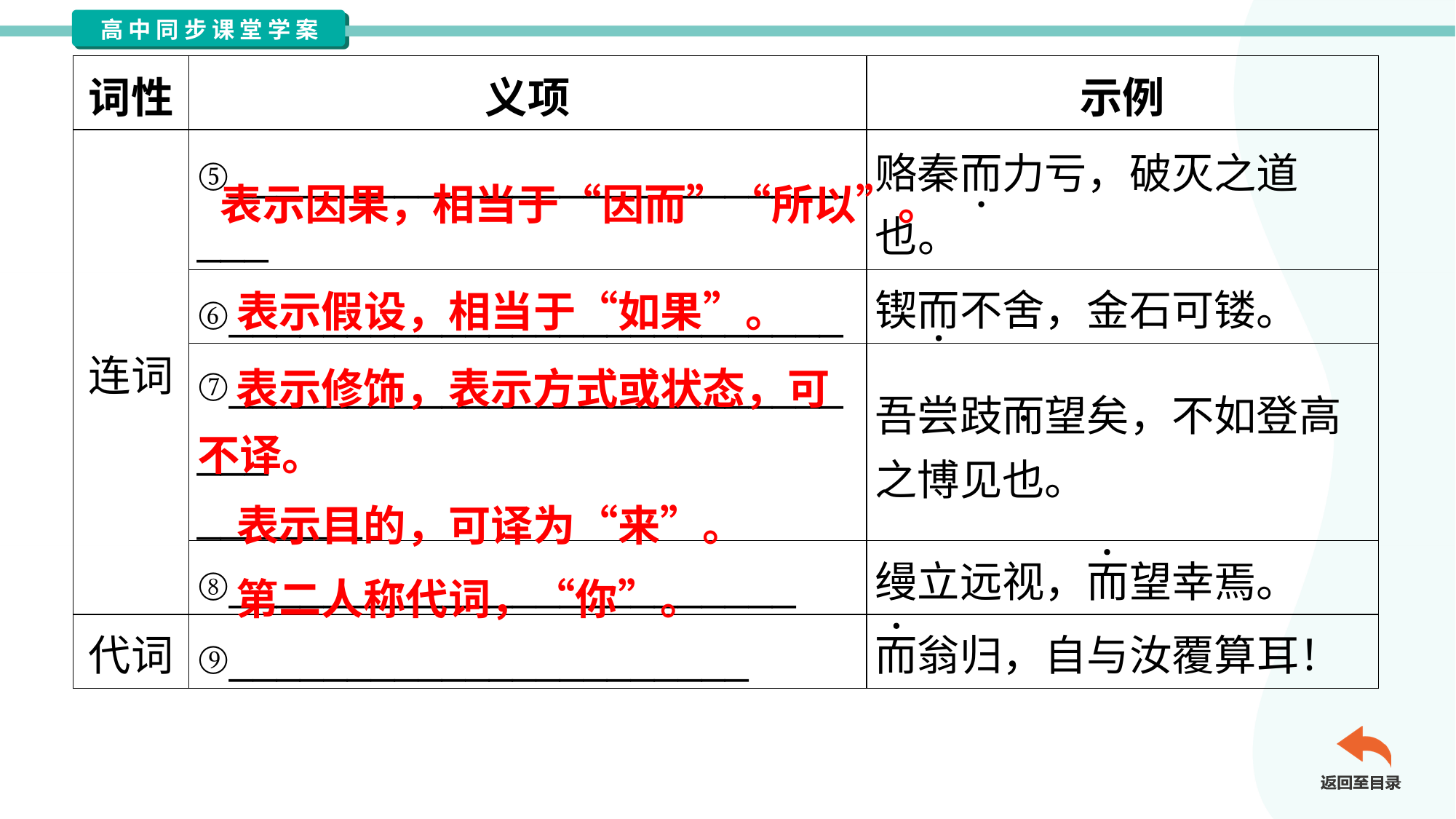

| 词性 | 义项 | 示例 |
| --- | --- | --- |
| 连词 | ⑤\_\_\_\_\_\_\_\_\_\_\_\_\_\_\_\_\_\_\_\_\_\_\_\_\_\_\_\_\_ | 赂秦而力亏，破灭之道 也。 |
|  | ⑥\_\_\_\_\_\_\_\_\_\_\_\_\_\_\_\_\_\_\_\_\_\_\_\_\_\_ | 锲而不舍，金石可镂。 |
|  | ⑦\_\_\_\_\_\_\_\_\_\_\_\_\_\_\_\_\_\_\_\_\_\_\_\_\_\_\_\_\_ \_\_\_\_\_\_\_ | 吾尝跂而望矣，不如登高 之博见也。 |
|  | ⑧\_\_\_\_\_\_\_\_\_\_\_\_\_\_\_\_\_\_\_\_\_\_\_\_ | 缦立远视，而望幸焉。 |
| 代词 | ⑨\_\_\_\_\_\_\_\_\_\_\_\_\_\_\_\_\_\_\_\_\_\_ | 而翁归，自与汝覆算耳！ |
表示因果，相当于“因而”“所以”。

表示假设，相当于“如果”。

   表示修饰，表示方式或状态，可不译。

表示目的，可译为“来”。

第二人称代词，“你”。